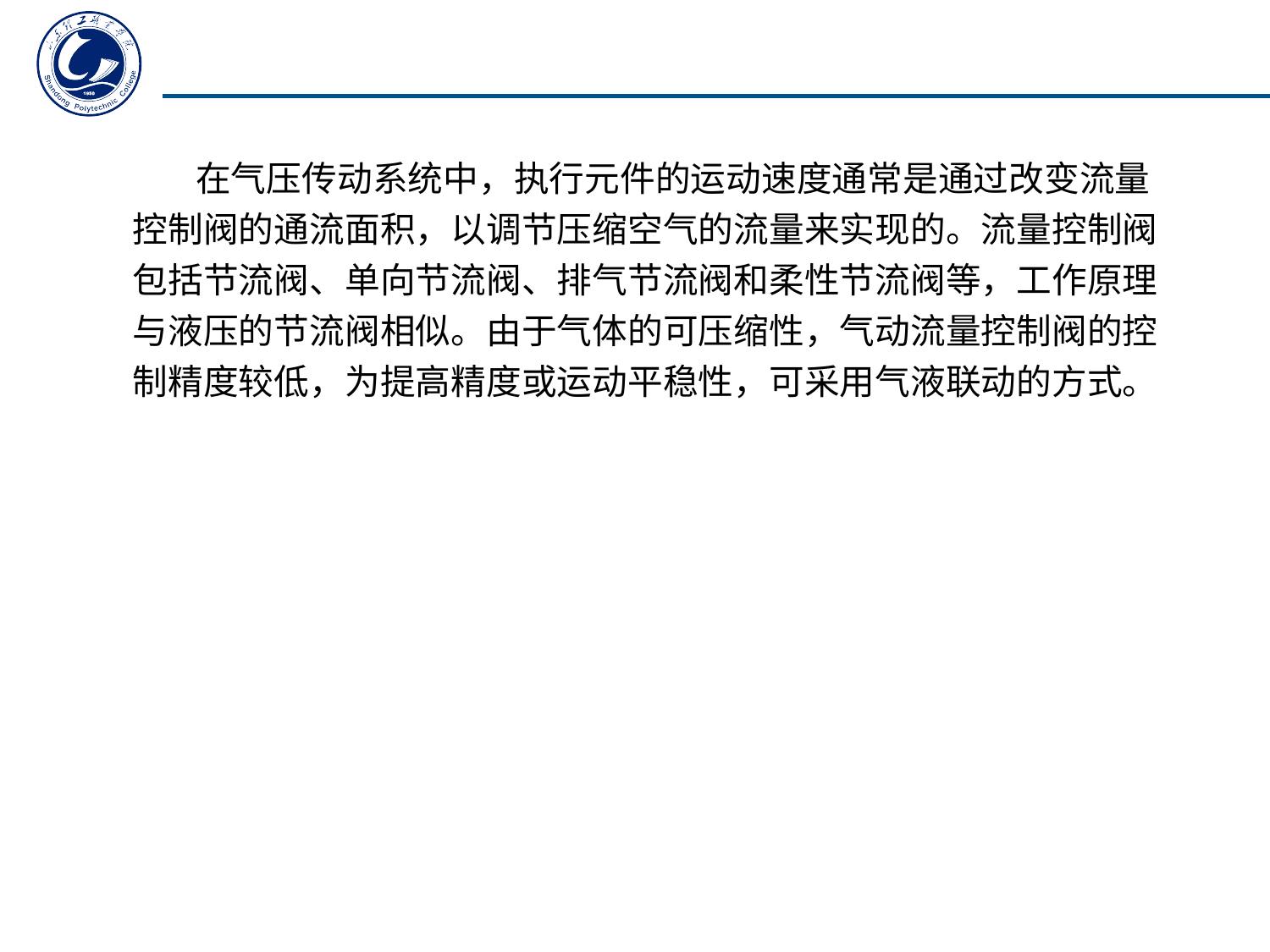

在气压传动系统中，执行元件的运动速度通常是通过改变流量控制阀的通流面积，以调节压缩空气的流量来实现的。流量控制阀包括节流阀、单向节流阀、排气节流阀和柔性节流阀等，工作原理与液压的节流阀相似。由于气体的可压缩性，气动流量控制阀的控制精度较低，为提高精度或运动平稳性，可采用气液联动的方式。